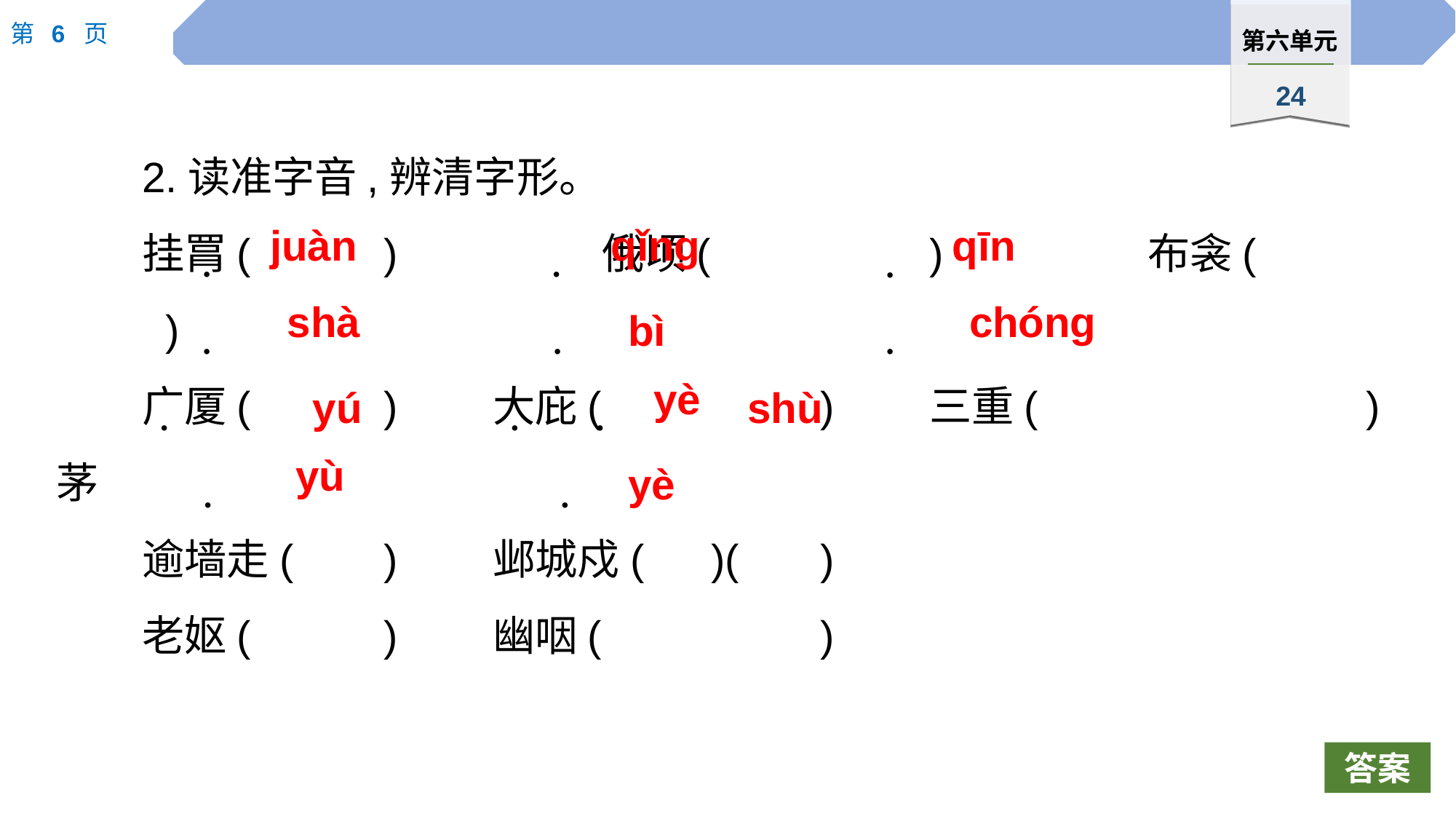

2.读准字音,辨清字形。
挂罥(		)　　	俄顷(		)　　	布衾(		)
广厦(		)	大庇(		)	三重(	  		)茅
逾墙走(	)	邺城戍(	)(	)
老妪(		)	幽咽(		)
juàn
qǐng
qīn
 ·
 ·
 ·
shà
chóng
bì
 ·
 ·
 ·
yè
yú
shù
 ·
 ·
 ·
yù
yè
 ·
 ·
答案